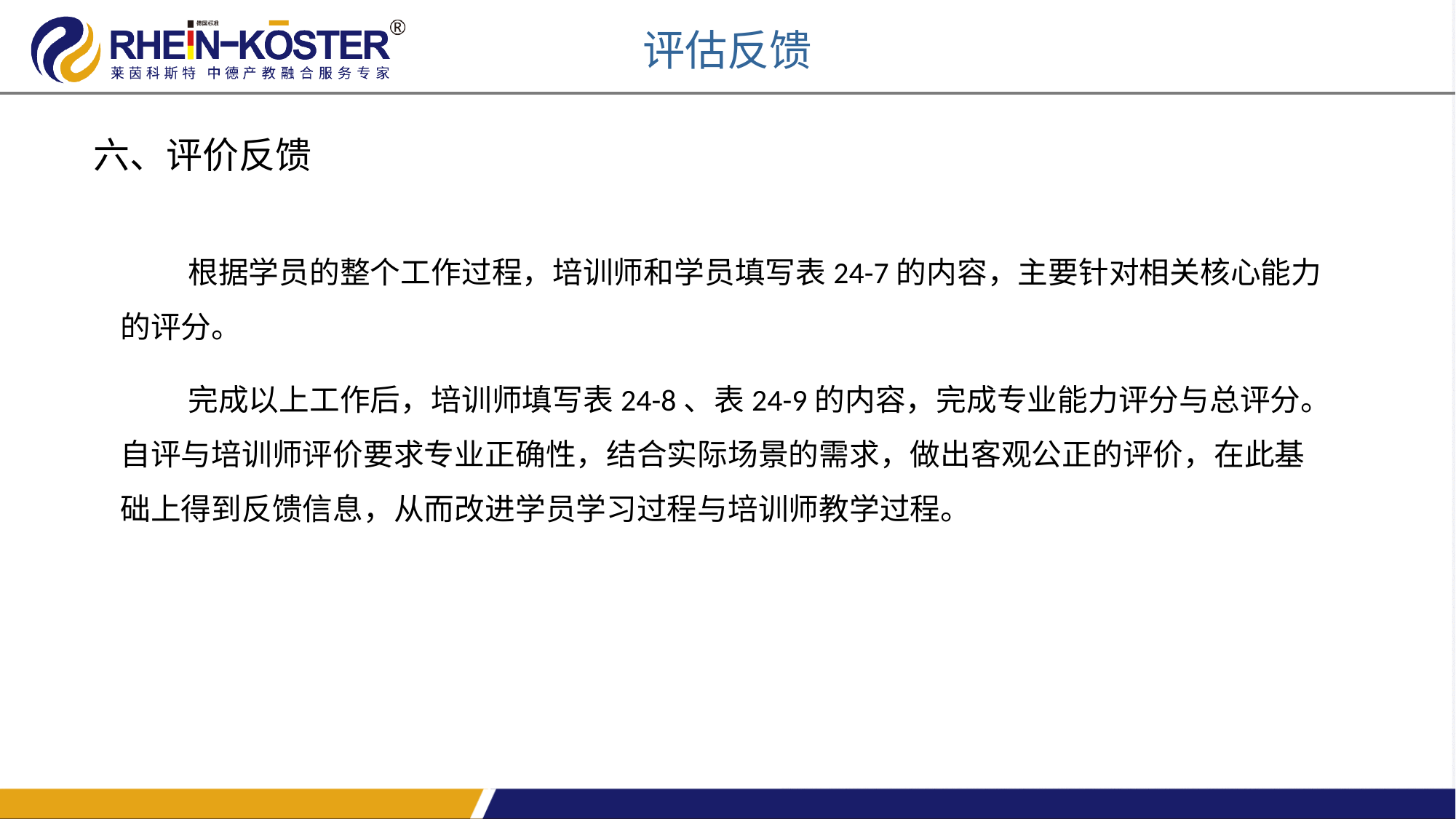

评估反馈
六、评价反馈
         根据学员的整个工作过程，培训师和学员填写表24-7的内容，主要针对相关核心能力的评分。
         完成以上工作后，培训师填写表24-8、表24-9的内容，完成专业能力评分与总评分。自评与培训师评价要求专业正确性，结合实际场景的需求，做出客观公正的评价，在此基础上得到反馈信息，从而改进学员学习过程与培训师教学过程。